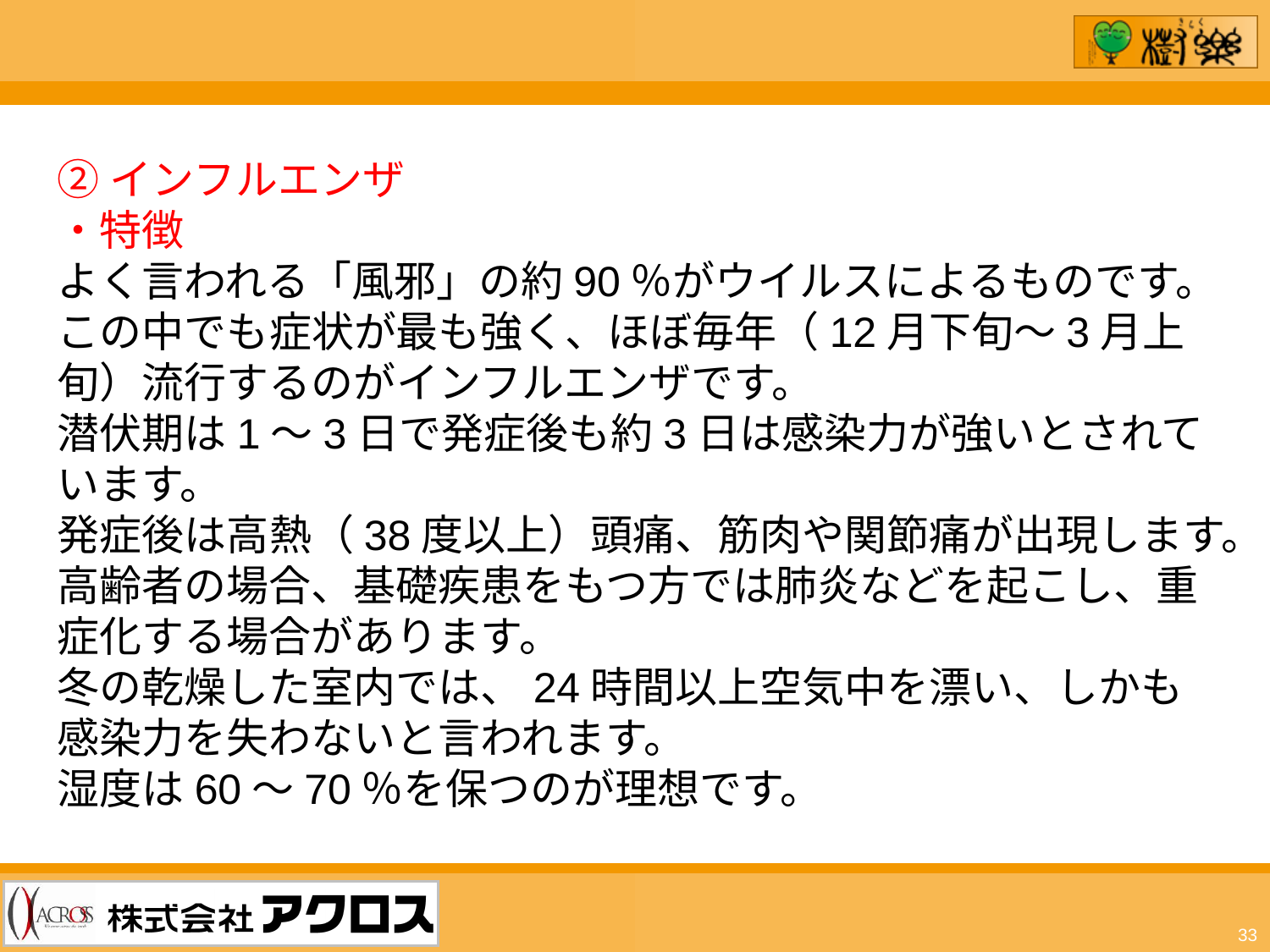

②インフルエンザ
・特徴
よく言われる「風邪」の約90％がウイルスによるものです。この中でも症状が最も強く、ほぼ毎年（12月下旬～3月上旬）流行するのがインフルエンザです。
潜伏期は1～3日で発症後も約3日は感染力が強いとされています。
発症後は高熱（38度以上）頭痛、筋肉や関節痛が出現します。
高齢者の場合、基礎疾患をもつ方では肺炎などを起こし、重症化する場合があります。
冬の乾燥した室内では、24時間以上空気中を漂い、しかも感染力を失わないと言われます。
湿度は60～70％を保つのが理想です。
33